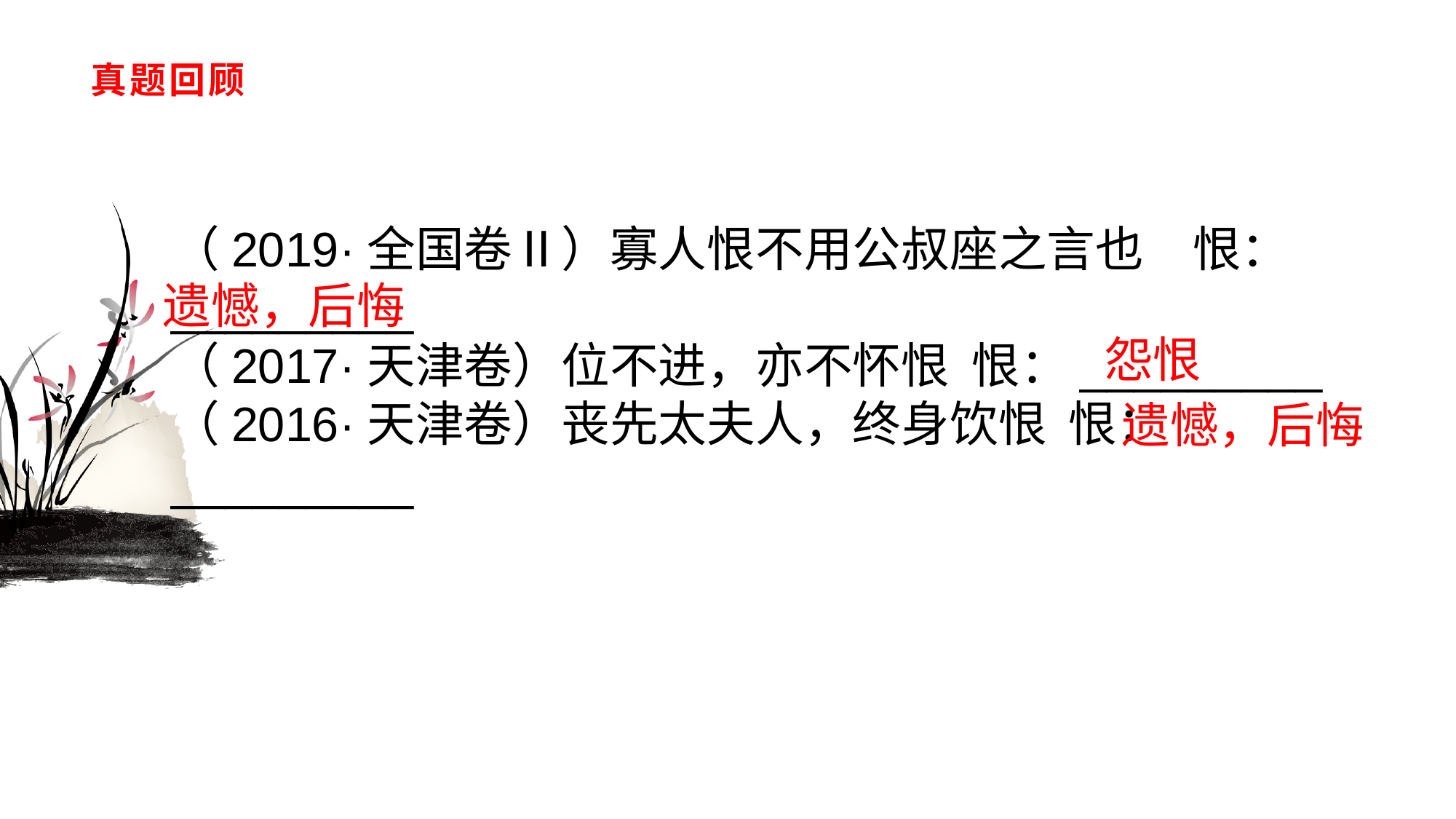

# 真题回顾
（2019·全国卷Ⅱ）寡人恨不用公叔座之言也　恨：_________（2017·天津卷）位不进，亦不怀恨  恨：_________（2016·天津卷）丧先太夫人，终身饮恨  恨：_________
遗憾，后悔
怨恨
遗憾，后悔